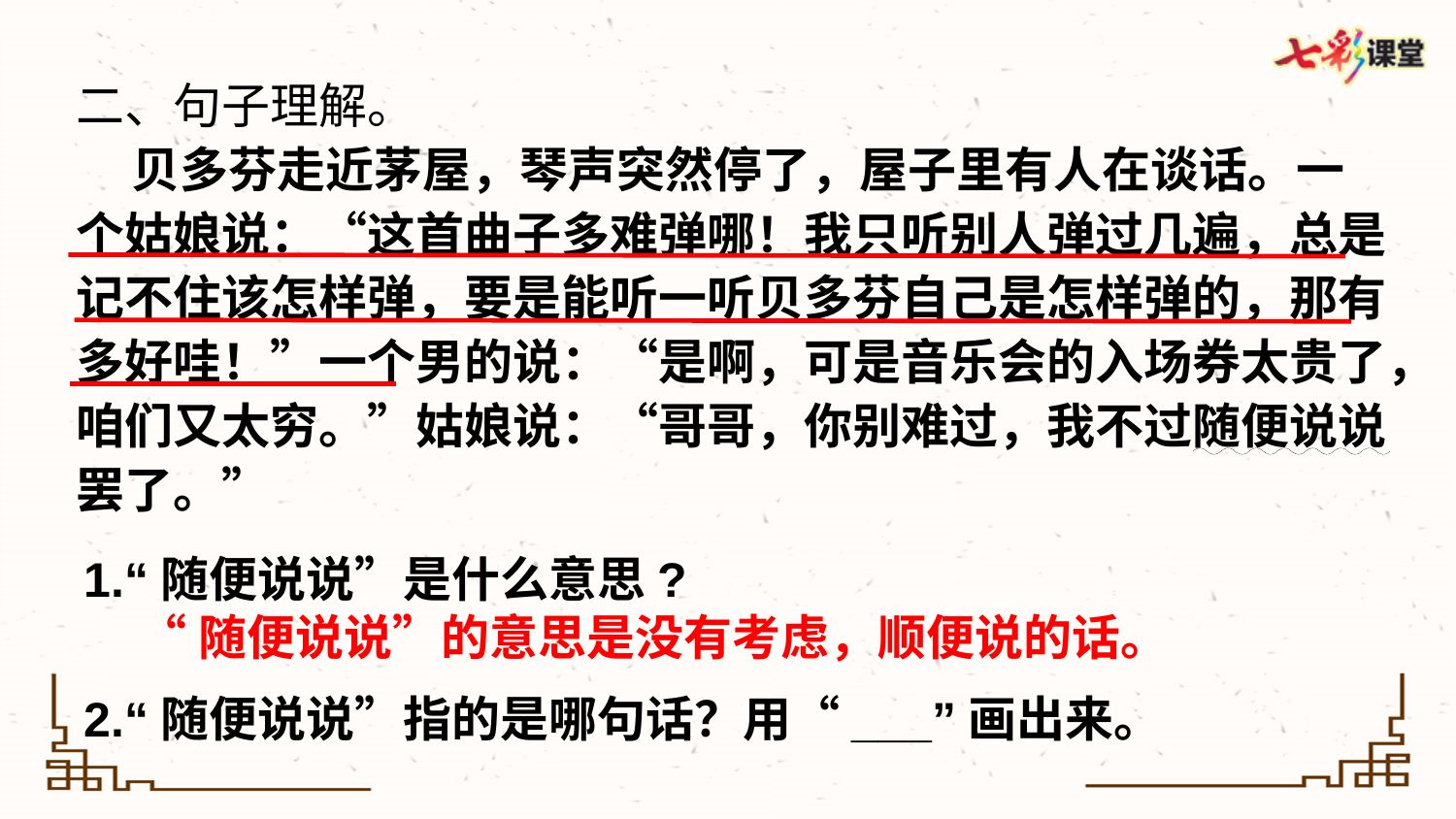

二、句子理解。
    贝多芬走近茅屋，琴声突然停了，屋子里有人在谈话。一个姑娘说：“这首曲子多难弹哪！我只听别人弹过几遍，总是记不住该怎样弹，要是能听一听贝多芬自己是怎样弹的，那有多好哇！”一个男的说：“是啊，可是音乐会的入场券太贵了，咱们又太穷。”姑娘说：“哥哥，你别难过，我不过随便说说罢了。”
1.“随便说说”是什么意思?

2.“随便说说”指的是哪句话？用“___”画出来。
“随便说说”的意思是没有考虑，顺便说的话。